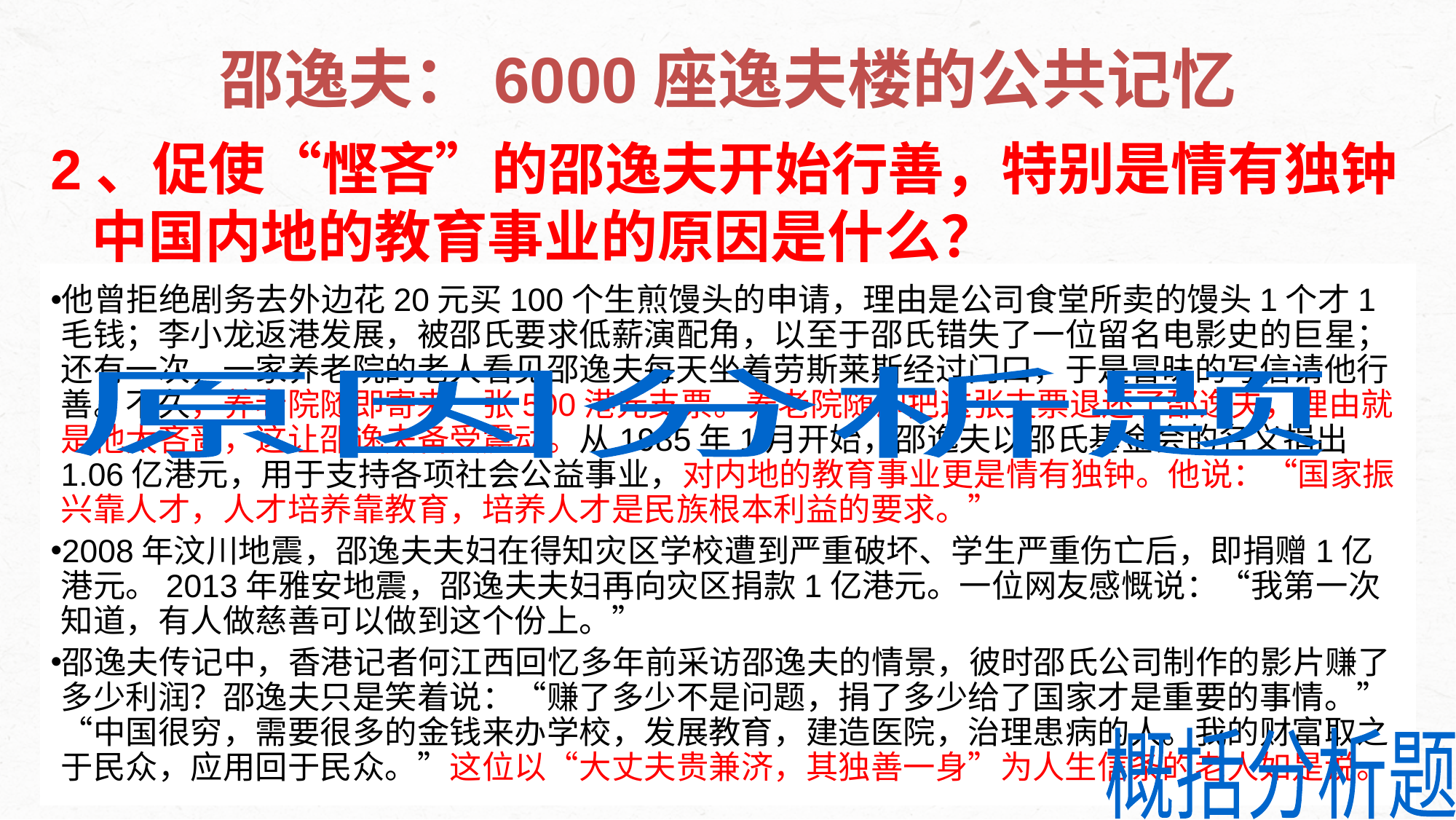

# 邵逸夫：6000座逸夫楼的公共记忆
2、促使“悭吝”的邵逸夫开始行善，特别是情有独钟中国内地的教育事业的原因是什么？
 他人震动：养老院拒绝邵逸夫的“悭吝”捐赠，让邵逸夫备受震动。(2分)
人生信条：“大丈夫贵兼济，其独善一身”， 财富取之于民众，应用回于民众。(2分)
爱国情怀：邵逸夫认为，国家振兴靠教育，培养人才是民族根本利益的要求。(2分)
他曾拒绝剧务去外边花20元买100个生煎馒头的申请，理由是公司食堂所卖的馒头1个才1毛钱；李小龙返港发展，被邵氏要求低薪演配角，以至于邵氏错失了一位留名电影史的巨星；还有一次，一家养老院的老人看见邵逸夫每天坐着劳斯莱斯经过门口，于是冒昧的写信请他行善。不久，养老院随即寄来一张500港元支票。养老院随即把这张支票退还了邵逸夫，理由就是他太吝啬，这让邵逸夫备受震动。从1985年1月开始，邵逸夫以邵氏基金会的名义捐出1.06亿港元，用于支持各项社会公益事业，对内地的教育事业更是情有独钟。他说：“国家振兴靠人才，人才培养靠教育，培养人才是民族根本利益的要求。”
2008年汶川地震，邵逸夫夫妇在得知灾区学校遭到严重破坏、学生严重伤亡后，即捐赠1亿港元。2013年雅安地震，邵逸夫夫妇再向灾区捐款1亿港元。一位网友感慨说：“我第一次知道，有人做慈善可以做到这个份上。”
邵逸夫传记中，香港记者何江西回忆多年前采访邵逸夫的情景，彼时邵氏公司制作的影片赚了多少利润？邵逸夫只是笑着说：“赚了多少不是问题，捐了多少给了国家才是重要的事情。”“中国很穷，需要很多的金钱来办学校，发展教育，建造医院，治理患病的人。我的财富取之于民众，应用回于民众。”这位以“大丈夫贵兼济，其独善一身”为人生信条的老人如是说。
原因分析题
概括分析题